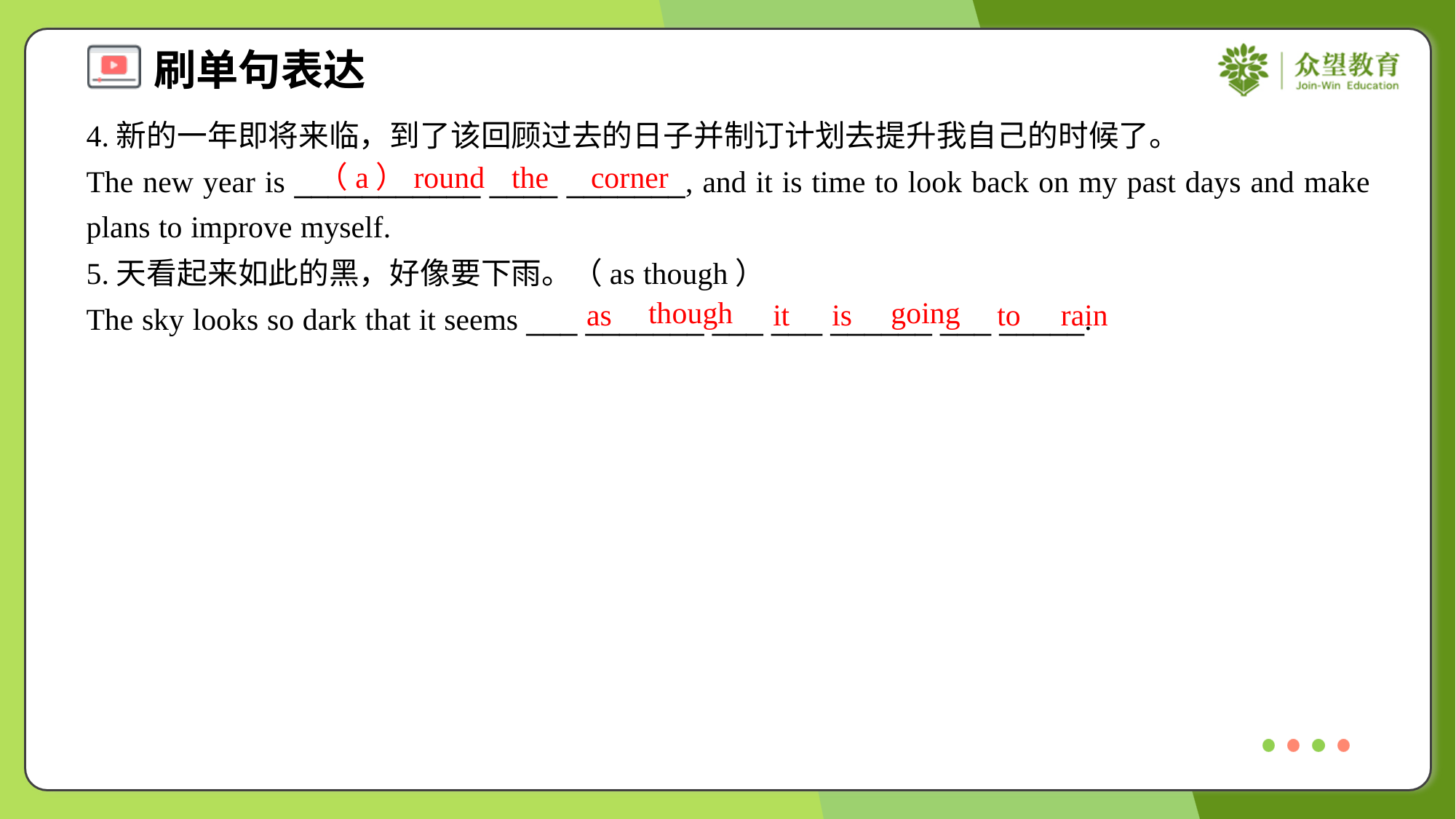

4.新的一年即将来临，到了该回顾过去的日子并制订计划去提升我自己的时候了。
The new year is ___________ ____ _______, and it is time to look back on my past days and make plans to improve myself.
（a）round
the
corner
5.天看起来如此的黑，好像要下雨。（as though）
The sky looks so dark that it seems ___ _______ ___ ___ ______ ___ _____.
though
going
as
it
is
to
rain